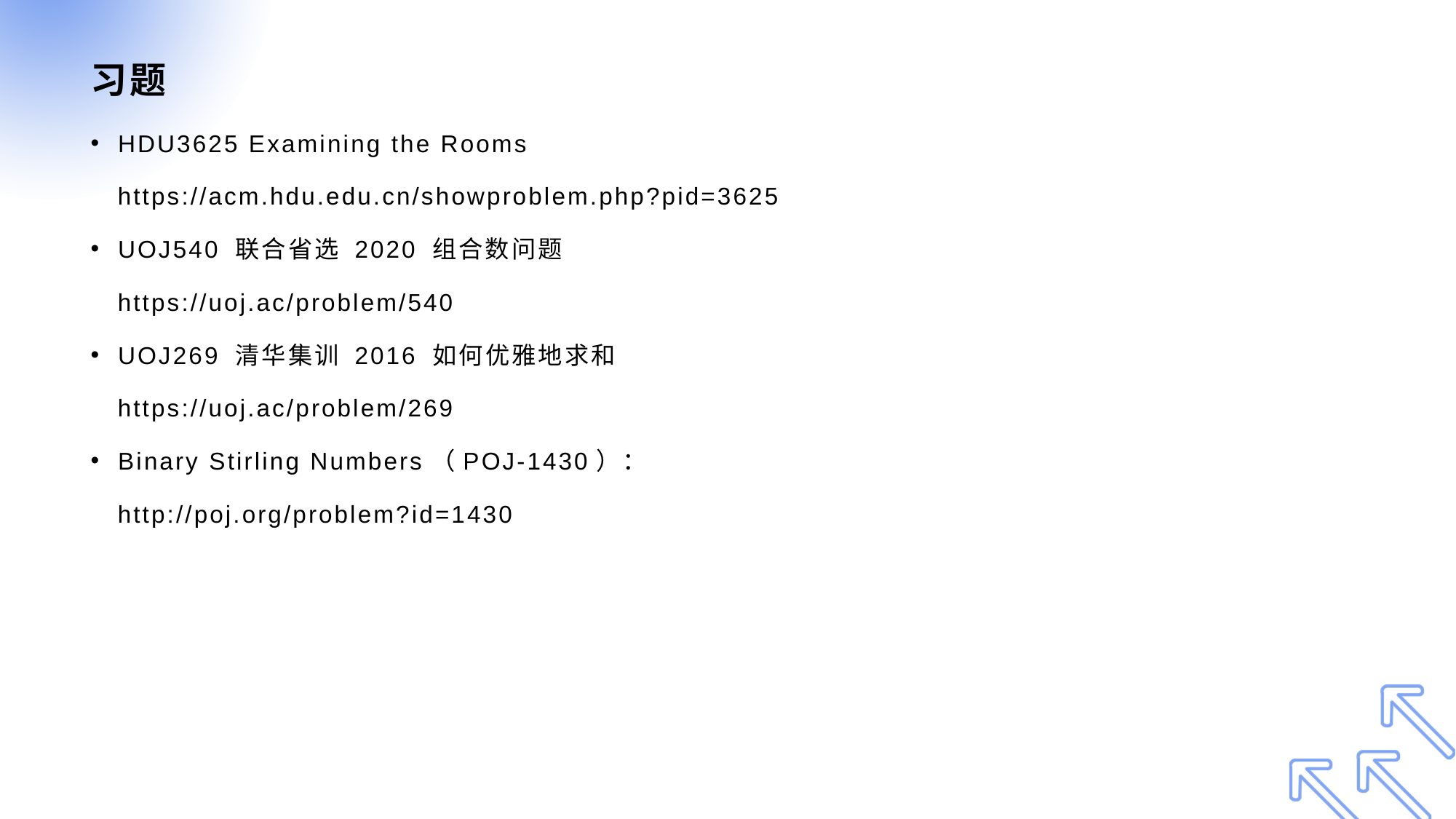

# 习题
HDU3625 Examining the Rooms
   https://acm.hdu.edu.cn/showproblem.php?pid=3625
UOJ540 联合省选 2020 组合数问题
   https://uoj.ac/problem/540
UOJ269 清华集训 2016 如何优雅地求和
   https://uoj.ac/problem/269
Binary Stirling Numbers（POJ-1430）：
   http://poj.org/problem?id=1430